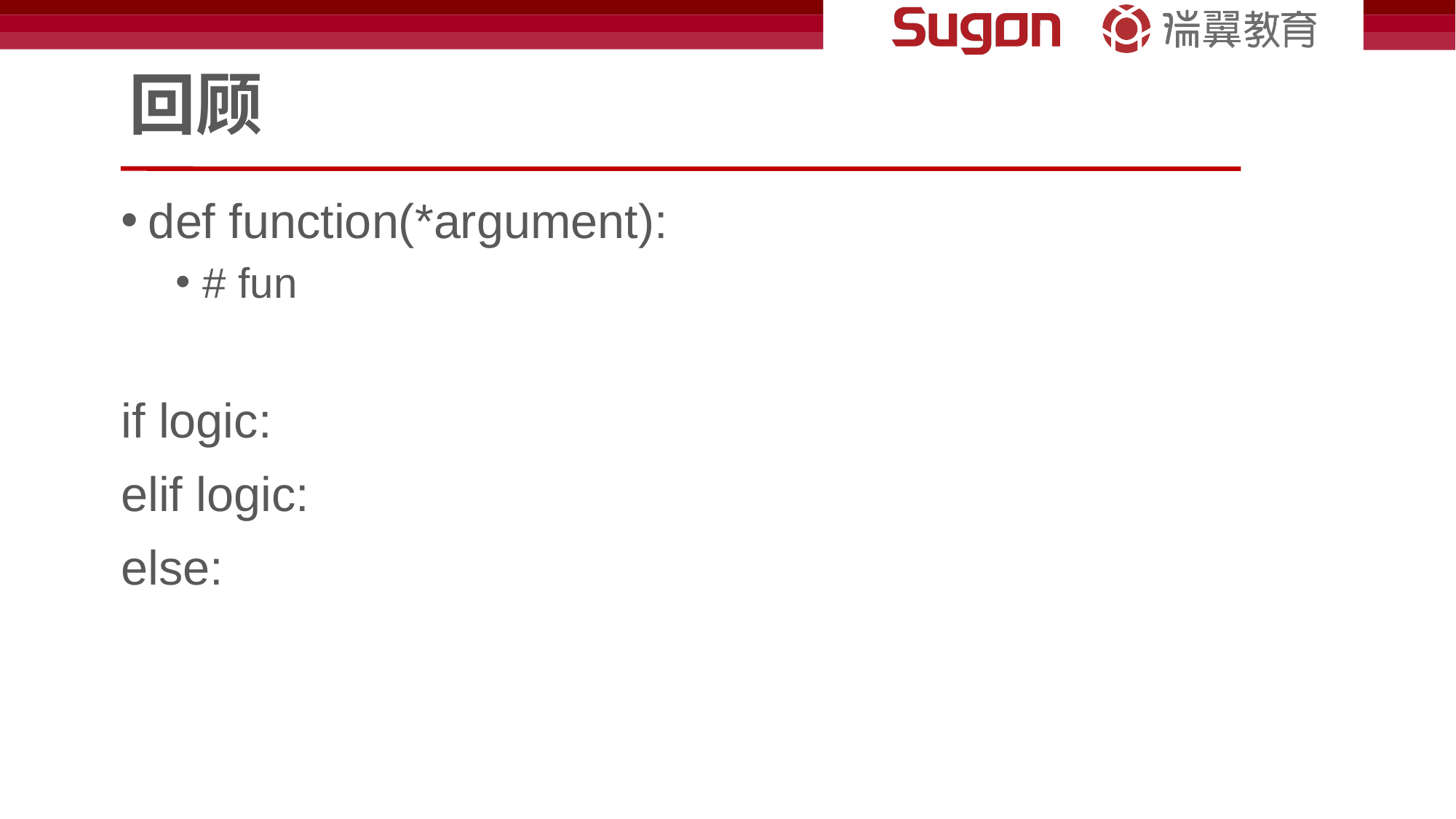

# 回顾
def function(*argument):
# fun

if logic:
elif logic:
else: